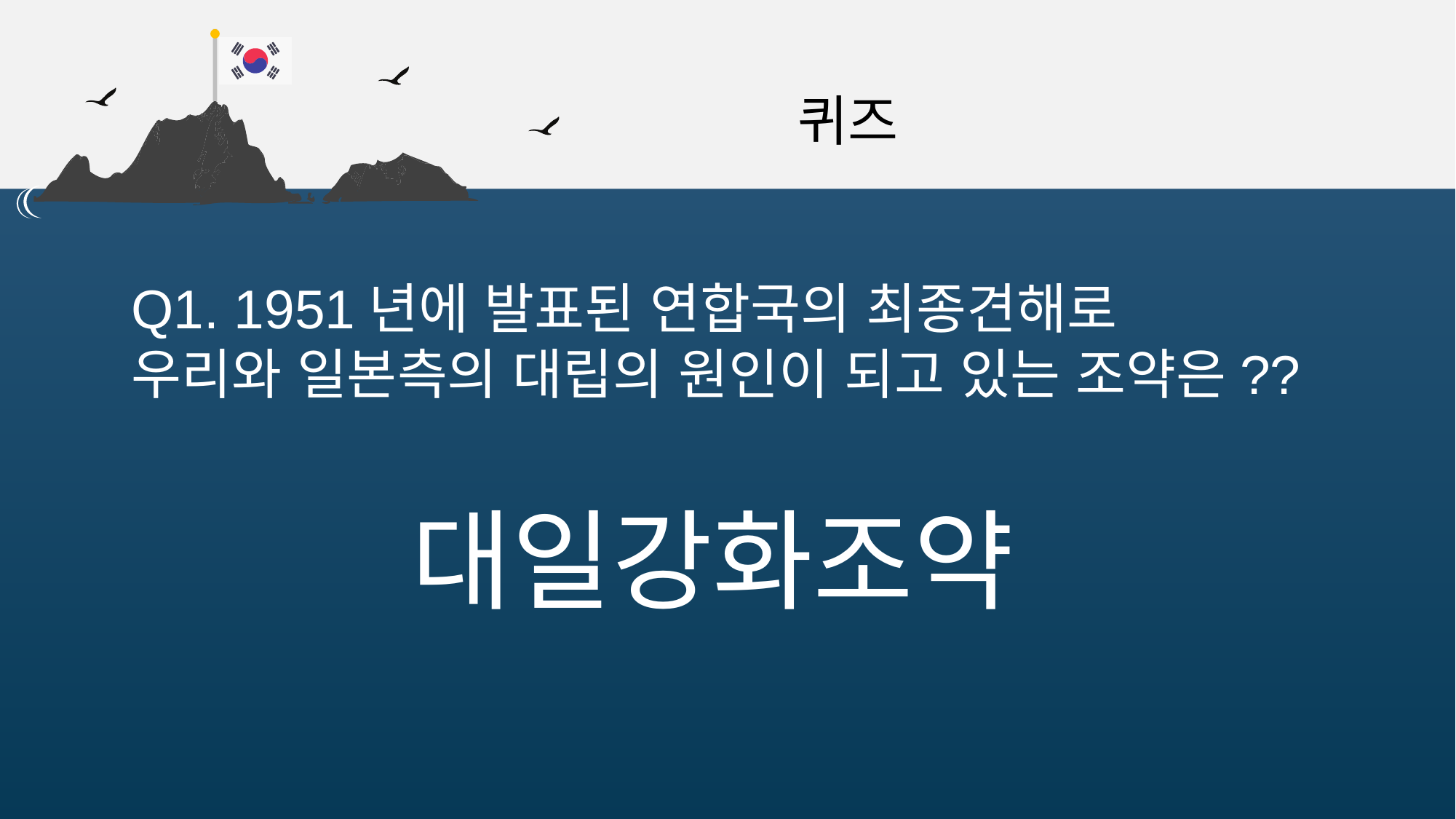

퀴즈

Q1. 1951년에 발표된 연합국의 최종견해로
우리와 일본측의 대립의 원인이 되고 있는 조약은??
대일강화조약